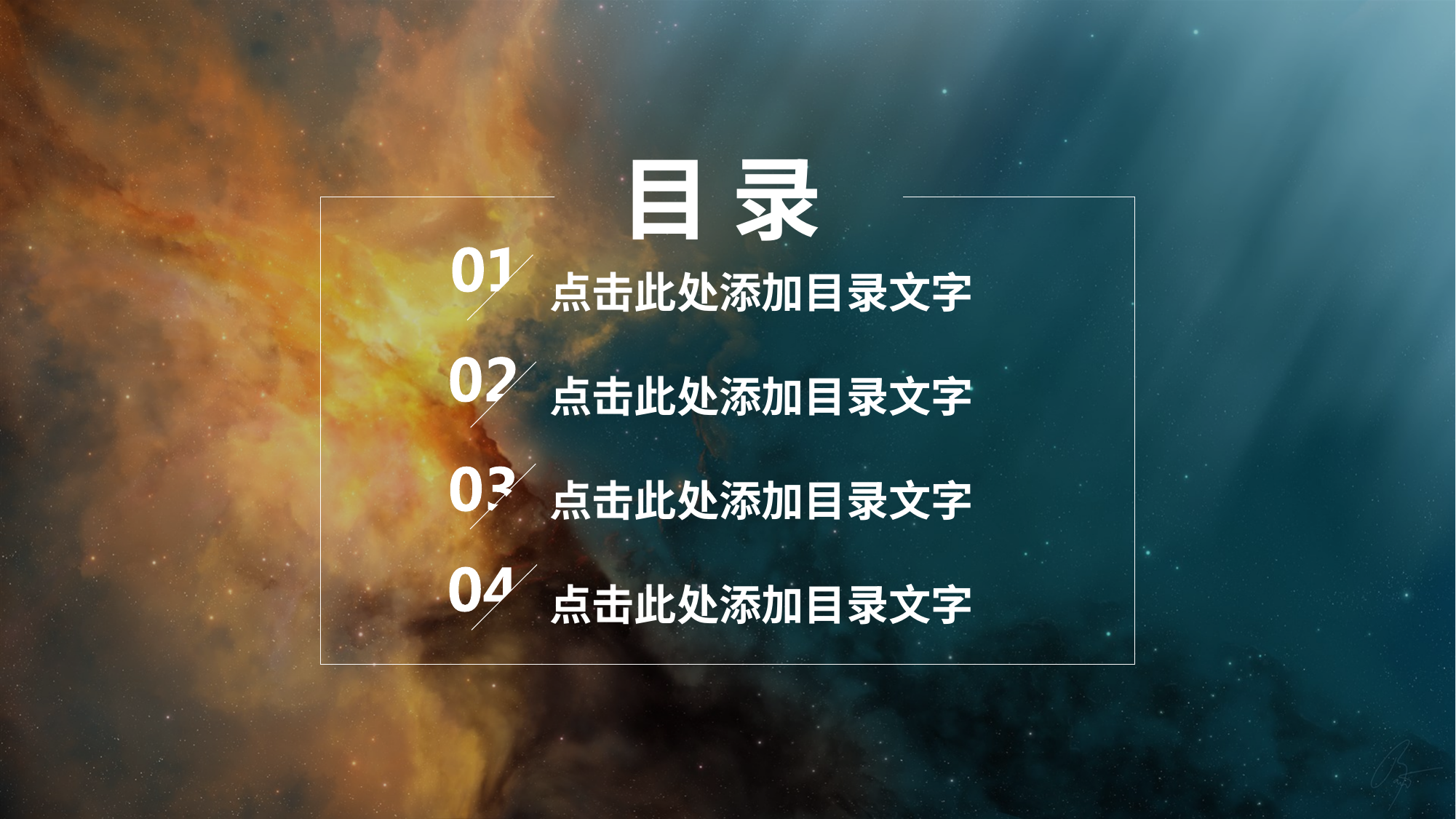

目 录

点击此处添加目录文字

点击此处添加目录文字

点击此处添加目录文字

点击此处添加目录文字